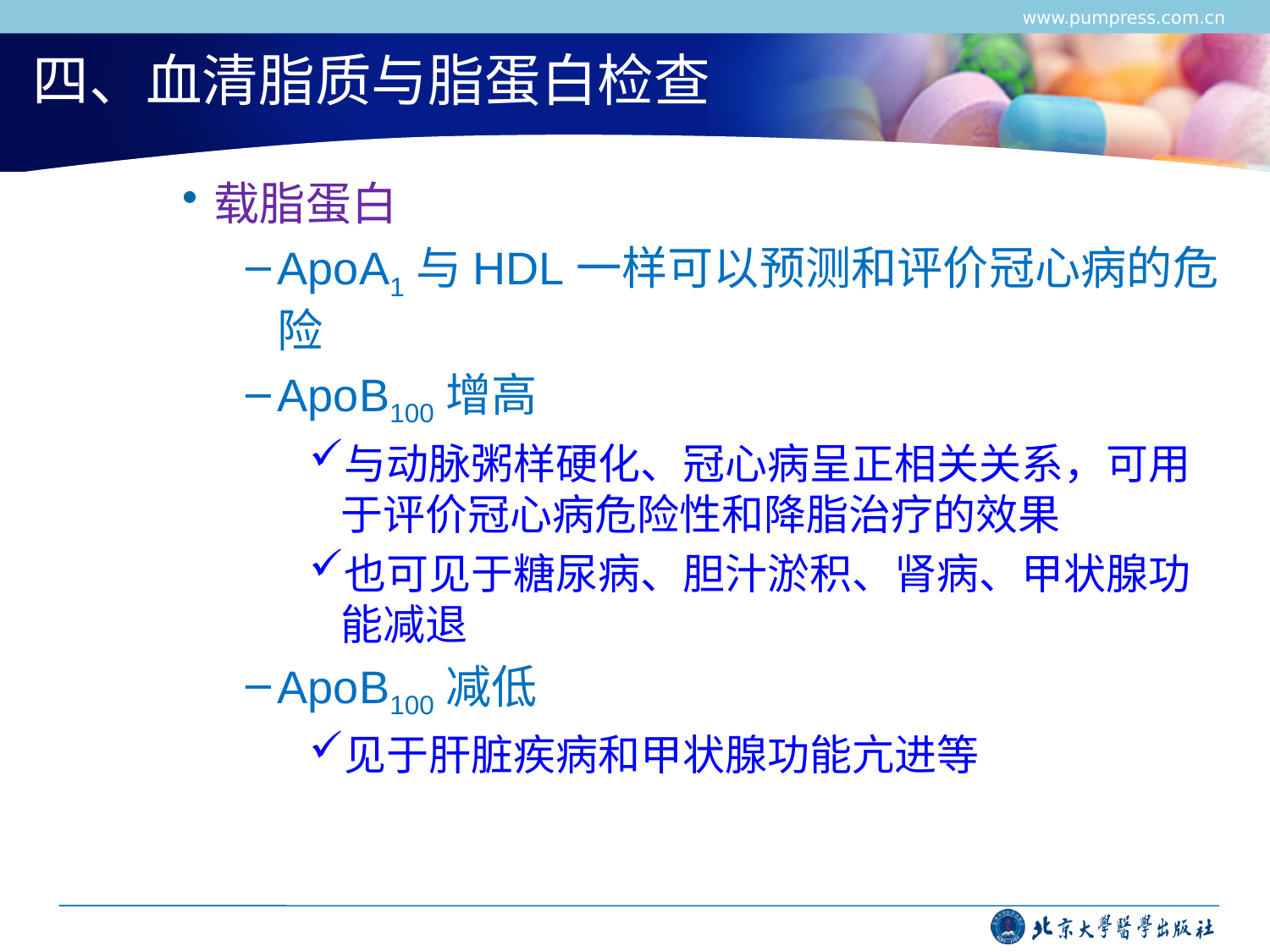

www.pumpress.com.cn
# 四、血清脂质与脂蛋白检查
载脂蛋白
ApoA1与HDL一样可以预测和评价冠心病的危险
ApoB100增高
与动脉粥样硬化、冠心病呈正相关关系，可用于评价冠心病危险性和降脂治疗的效果
也可见于糖尿病、胆汁淤积、肾病、甲状腺功能减退
ApoB100减低
见于肝脏疾病和甲状腺功能亢进等